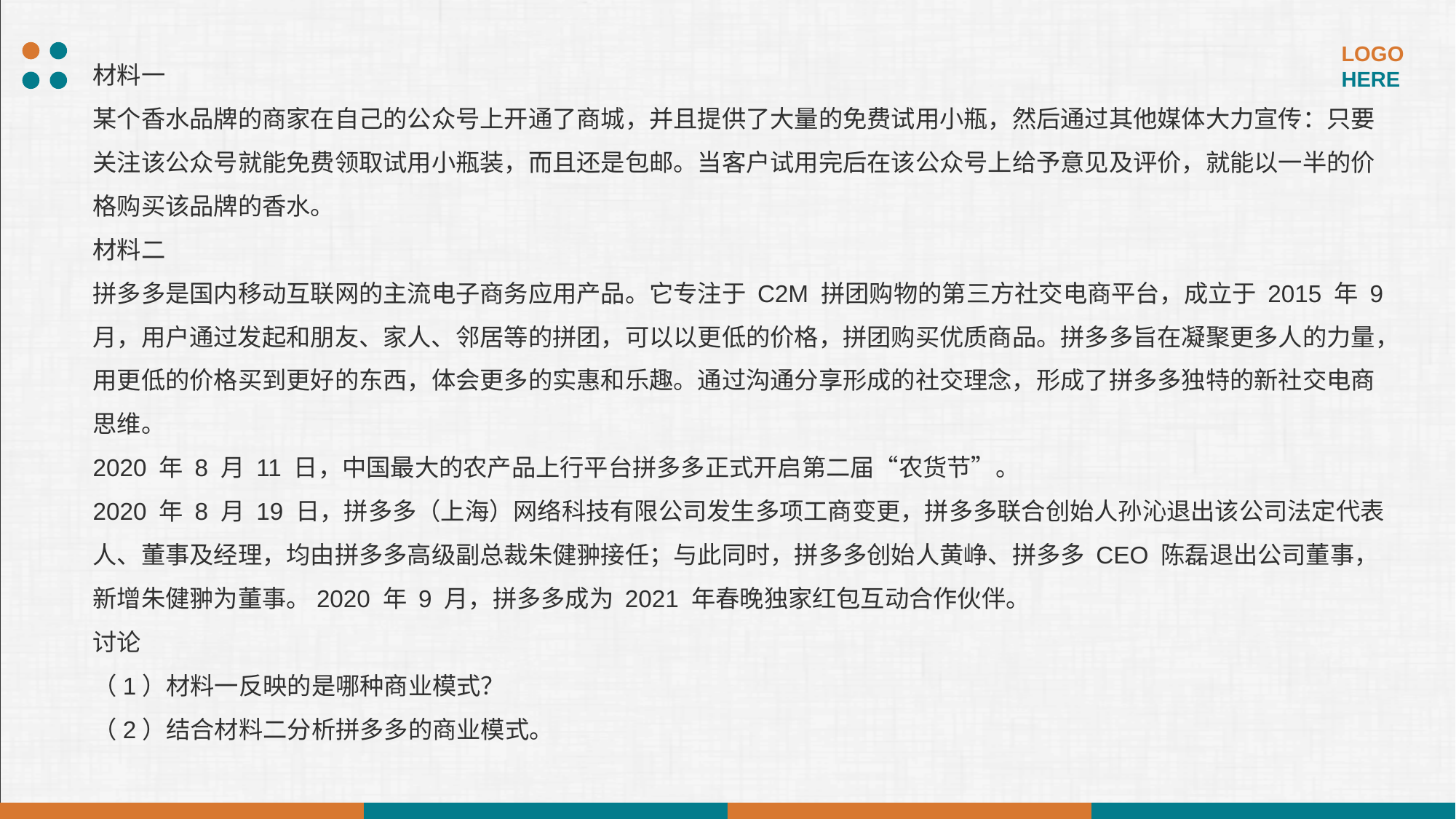

材料一
某个香水品牌的商家在自己的公众号上开通了商城，并且提供了大量的免费试用小瓶，然后通过其他媒体大力宣传：只要关注该公众号就能免费领取试用小瓶装，而且还是包邮。当客户试用完后在该公众号上给予意见及评价，就能以一半的价格购买该品牌的香水。
材料二
拼多多是国内移动互联网的主流电子商务应用产品。它专注于 C2M 拼团购物的第三方社交电商平台，成立于 2015 年 9 月，用户通过发起和朋友、家人、邻居等的拼团，可以以更低的价格，拼团购买优质商品。拼多多旨在凝聚更多人的力量，用更低的价格买到更好的东西，体会更多的实惠和乐趣。通过沟通分享形成的社交理念，形成了拼多多独特的新社交电商思维。
2020 年 8 月 11 日，中国最大的农产品上行平台拼多多正式开启第二届“农货节”。
2020 年 8 月 19 日，拼多多（上海）网络科技有限公司发生多项工商变更，拼多多联合创始人孙沁退出该公司法定代表人、董事及经理，均由拼多多高级副总裁朱健翀接任；与此同时，拼多多创始人黄峥、拼多多 CEO 陈磊退出公司董事，新增朱健翀为董事。2020 年 9 月，拼多多成为 2021 年春晚独家红包互动合作伙伴。
讨论
（1）材料一反映的是哪种商业模式？
（2）结合材料二分析拼多多的商业模式。